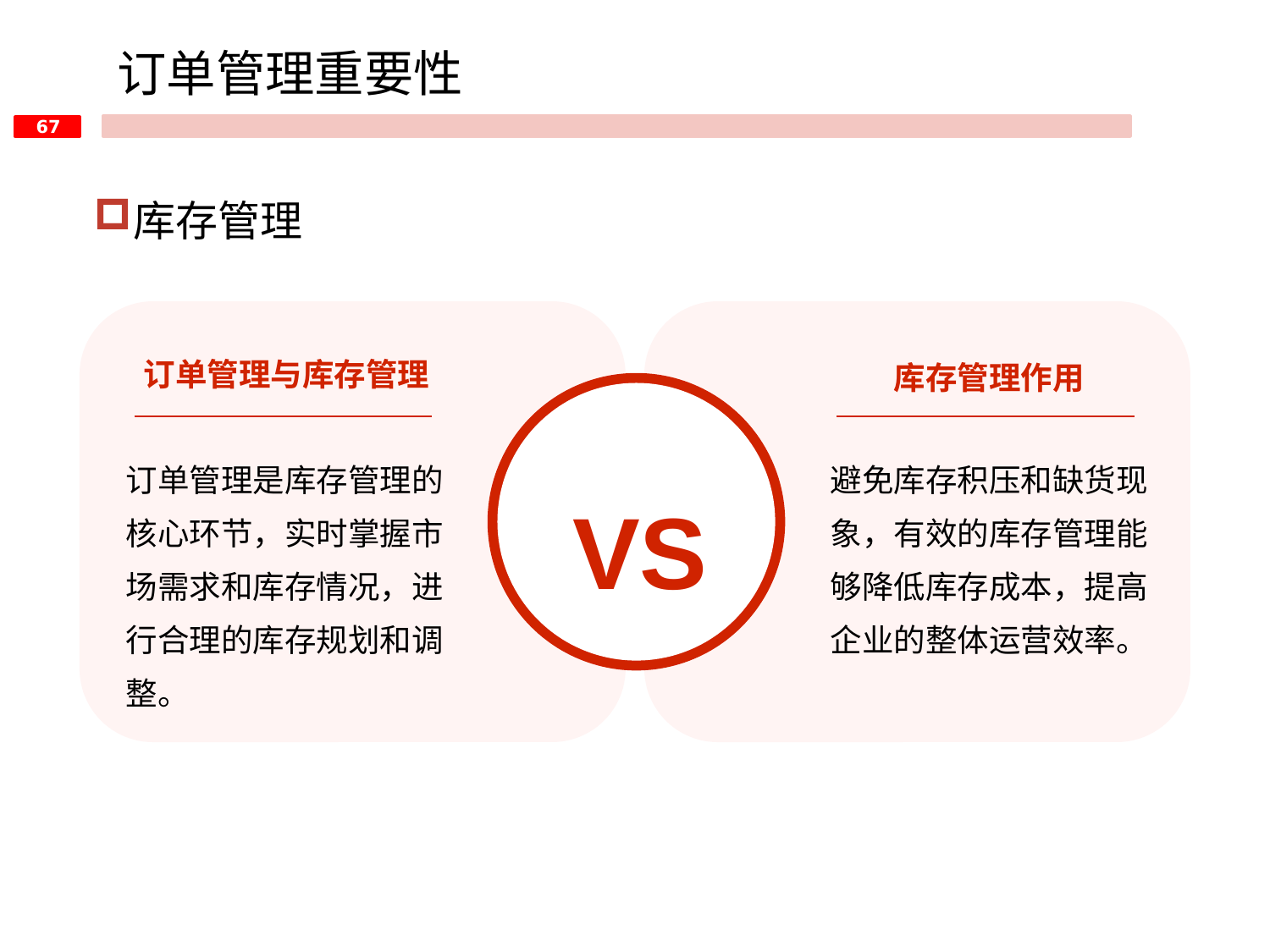

订单管理重要性
67

库存管理

订单管理与库存管理
库存管理作用

VS
订单管理是库存管理的核心环节，实时掌握市场需求和库存情况，进行合理的库存规划和调整。
避免库存积压和缺货现象，有效的库存管理能够降低库存成本，提高企业的整体运营效率。